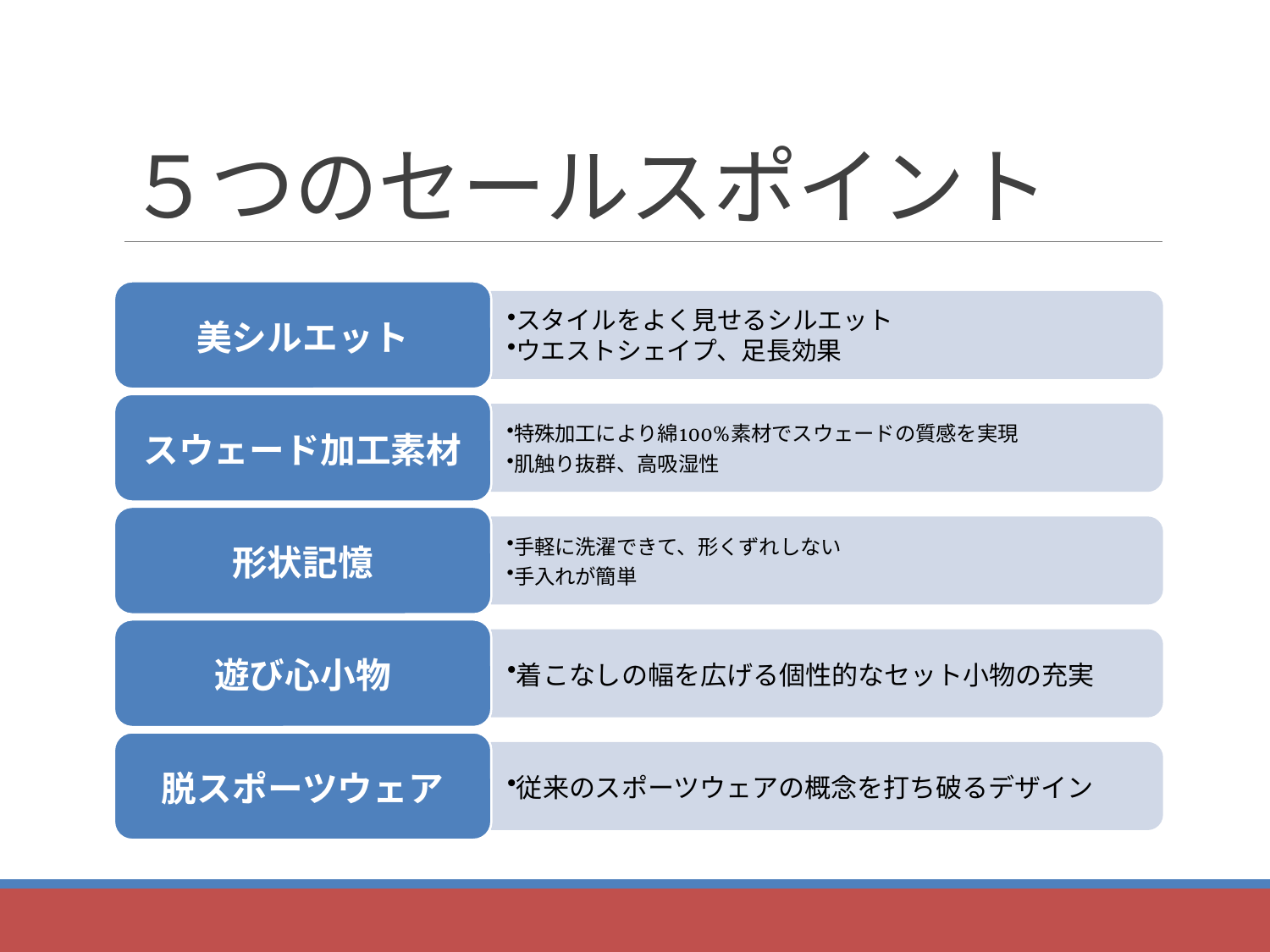

# ５つのセールスポイント
美シルエット
スタイルをよく見せるシルエット
ウエストシェイプ、足長効果
スウェード加工素材
特殊加工により綿100%素材でスウェードの質感を実現
肌触り抜群、高吸湿性
形状記憶
手軽に洗濯できて、形くずれしない
手入れが簡単
遊び心小物
着こなしの幅を広げる個性的なセット小物の充実
脱スポーツウェア
従来のスポーツウェアの概念を打ち破るデザイン